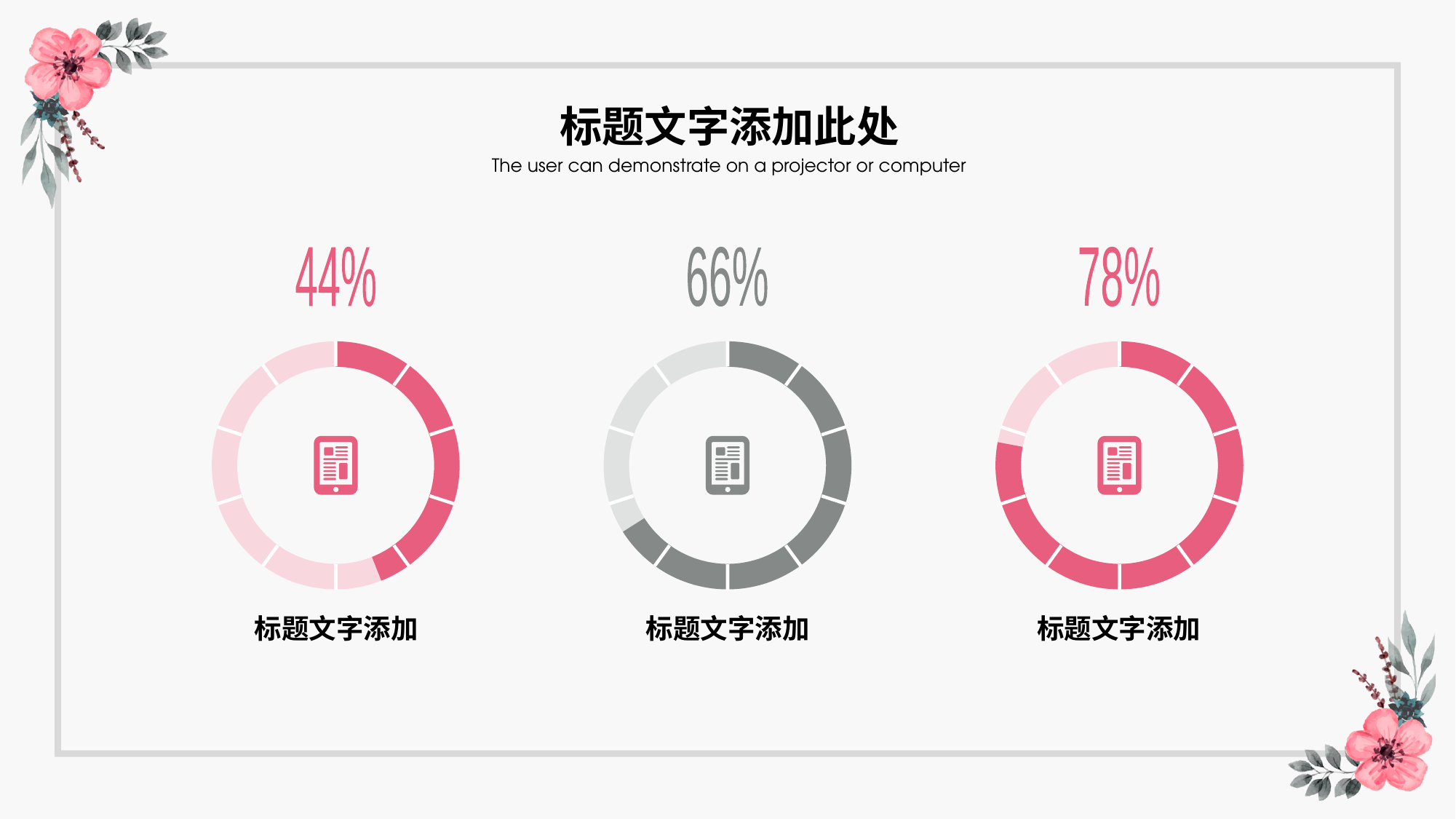

标题文字添加此处
The user can demonstrate on a projector or computer
44%

66%

78%

标题文字添加
标题文字添加
标题文字添加